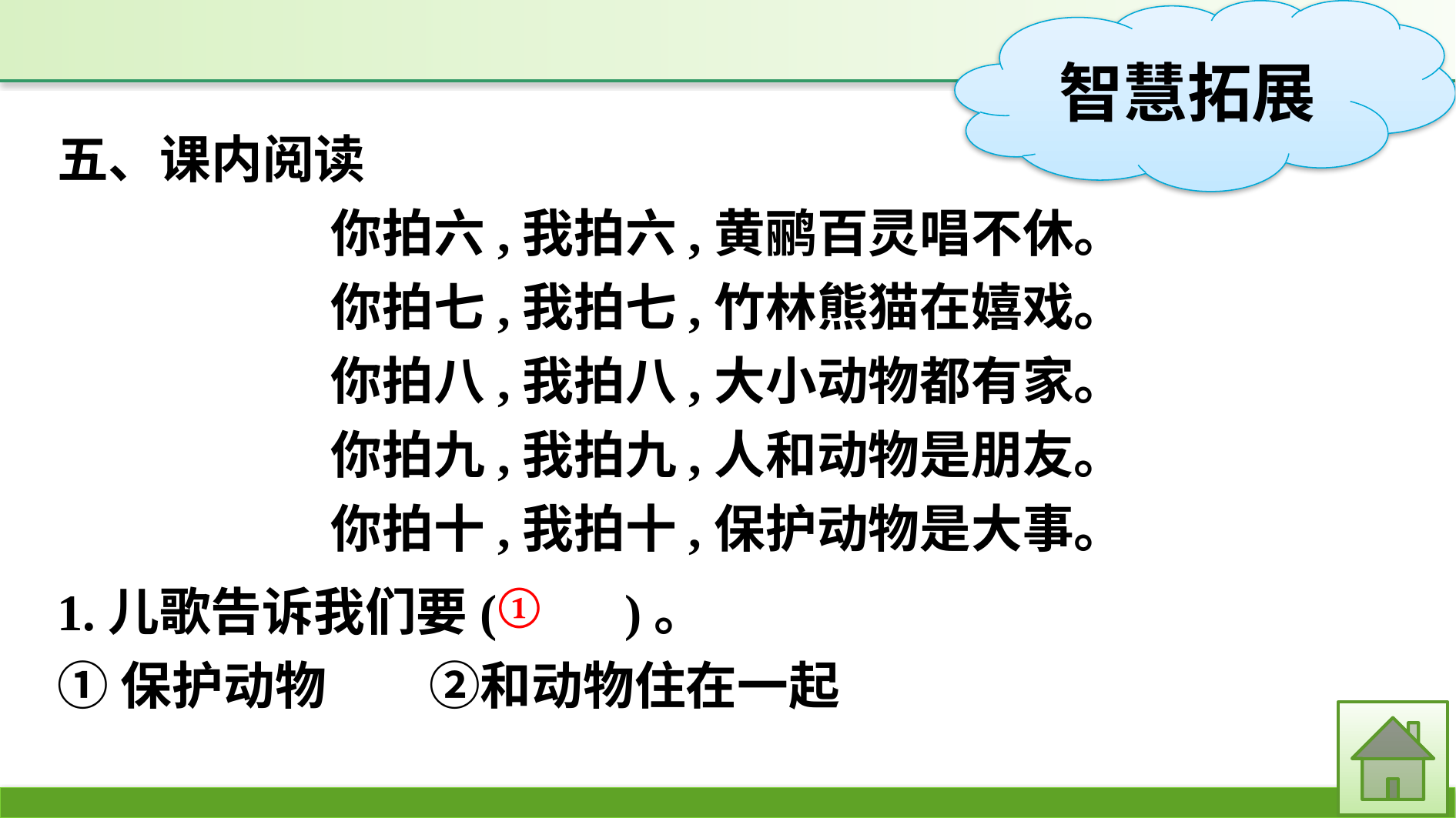

五、课内阅读
你拍六,我拍六,黄鹂百灵唱不休。
你拍七,我拍七,竹林熊猫在嬉戏。
你拍八,我拍八,大小动物都有家。
你拍九,我拍九,人和动物是朋友。
你拍十,我拍十,保护动物是大事。
1.儿歌告诉我们要(　　)。
①保护动物　　②和动物住在一起
①